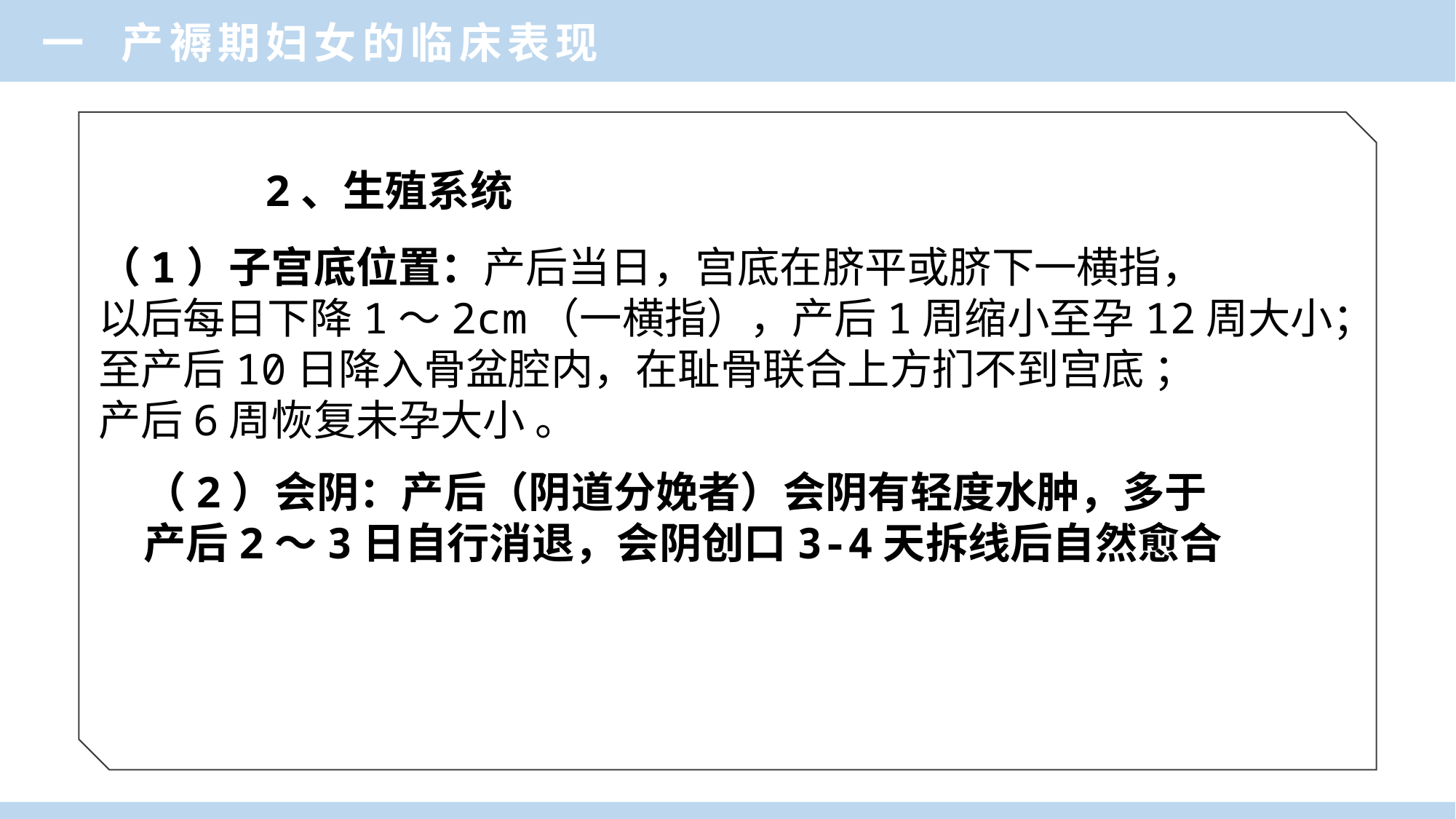

一  产褥期妇女的临床表现

2、生殖系统
（1）子宫底位置：产后当日，宫底在脐平或脐下一横指，
以后每日下降1～2cm（一横指），产后1周缩小至孕12周大小；
至产后10日降入骨盆腔内，在耻骨联合上方扪不到宫底 ；
产后6周恢复未孕大小 。
（2）会阴：产后（阴道分娩者）会阴有轻度水肿，多于
产后2～3日自行消退，会阴创口3-4天拆线后自然愈合